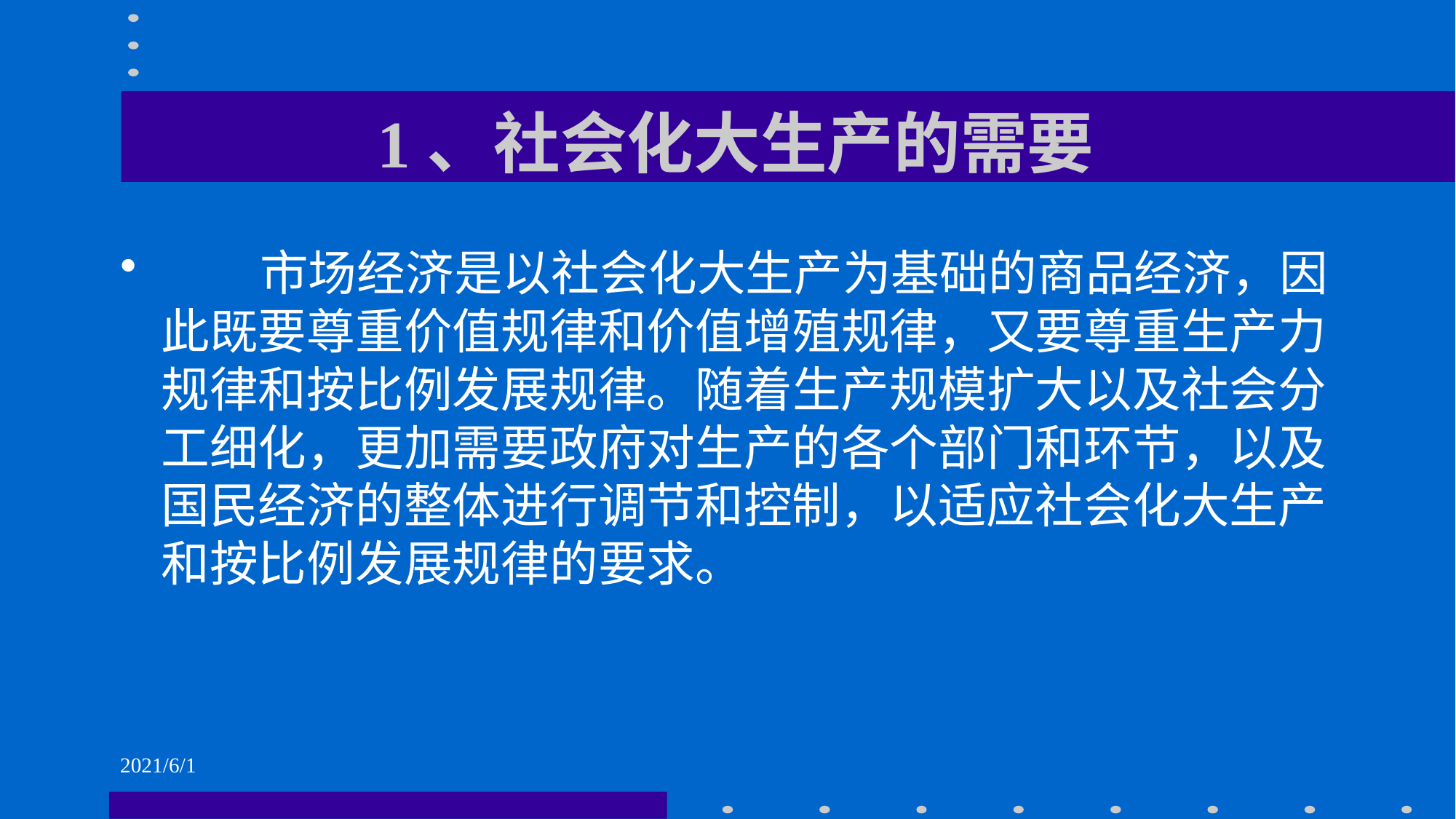

# 1、社会化大生产的需要
        市场经济是以社会化大生产为基础的商品经济，因此既要尊重价值规律和价值增殖规律，又要尊重生产力规律和按比例发展规律。随着生产规模扩大以及社会分工细化，更加需要政府对生产的各个部门和环节，以及国民经济的整体进行调节和控制，以适应社会化大生产和按比例发展规律的要求。

2021/6/1